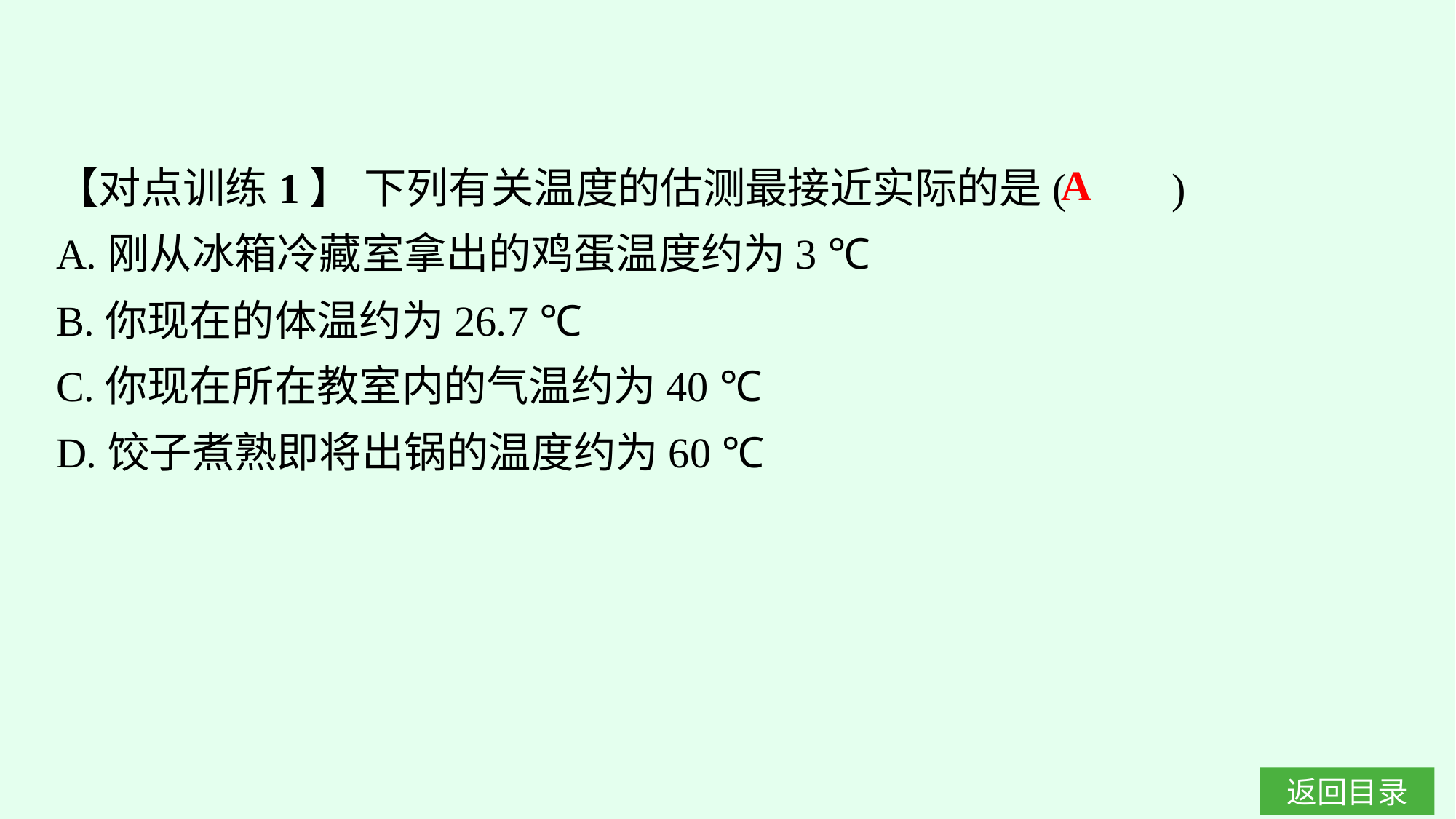

【对点训练1】 下列有关温度的估测最接近实际的是(　　)
A.刚从冰箱冷藏室拿出的鸡蛋温度约为3 ℃
B.你现在的体温约为26.7 ℃
C.你现在所在教室内的气温约为40 ℃
D.饺子煮熟即将出锅的温度约为60 ℃
A